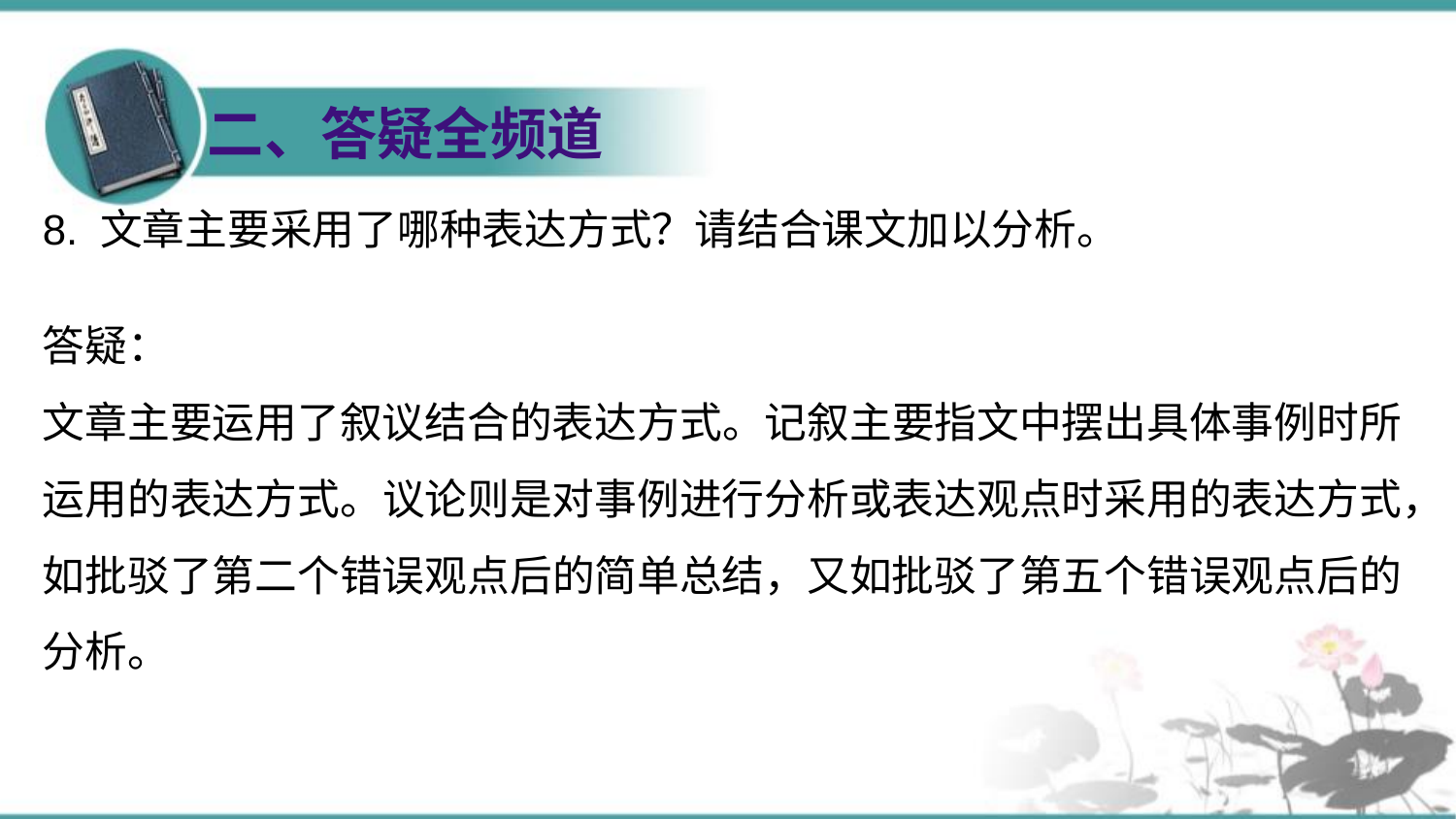

二、答疑全频道
8. 文章主要采用了哪种表达方式？请结合课文加以分析。
答疑：
文章主要运用了叙议结合的表达方式。记叙主要指文中摆出具体事例时所运用的表达方式。议论则是对事例进行分析或表达观点时采用的表达方式，如批驳了第二个错误观点后的简单总结，又如批驳了第五个错误观点后的分析。